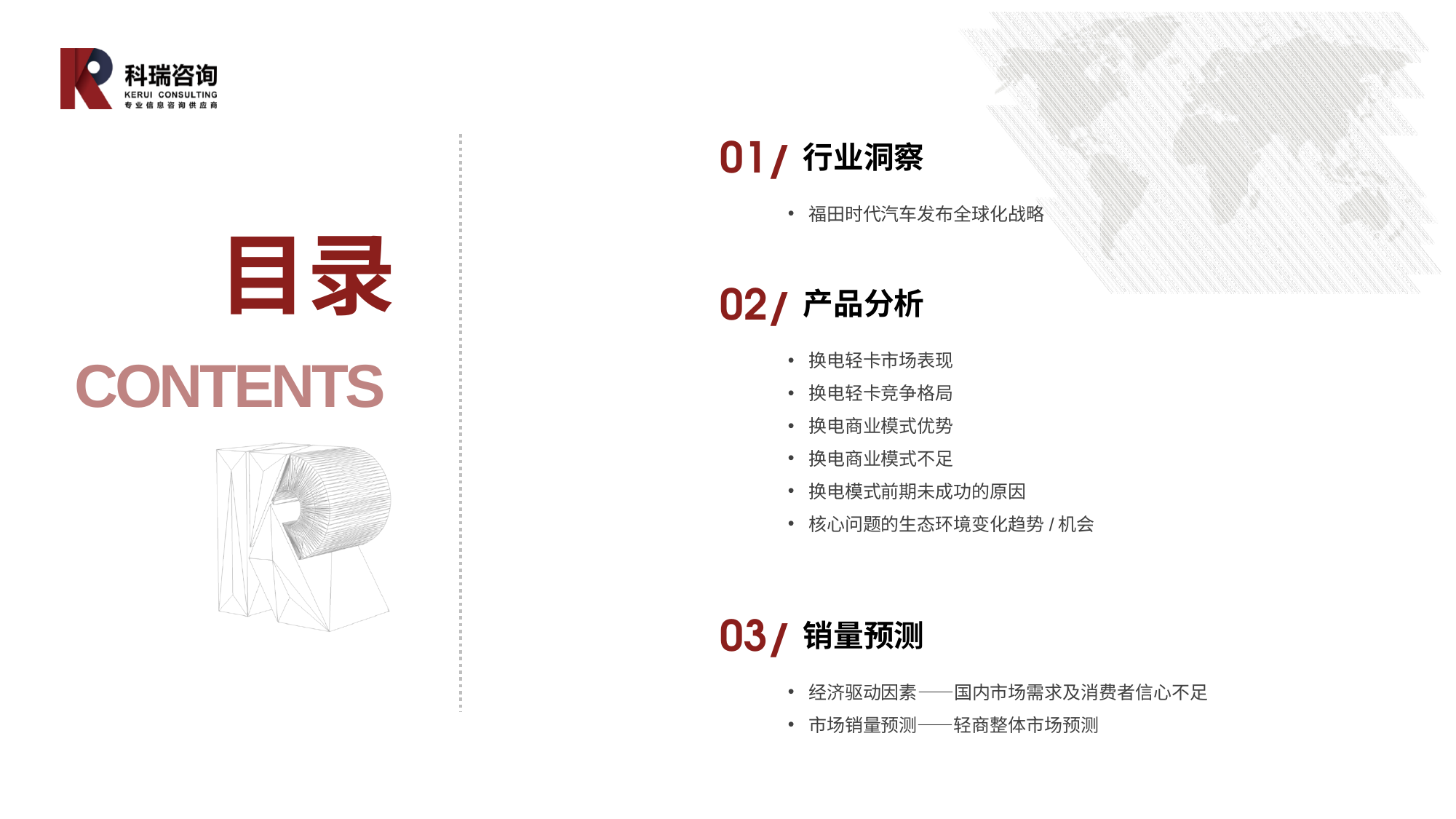

01/
行业洞察
福田时代汽车发布全球化战略
02/
产品分析
换电轻卡市场表现
换电轻卡竞争格局
换电商业模式优势
换电商业模式不足
换电模式前期未成功的原因
核心问题的生态环境变化趋势/机会
03/
销量预测
经济驱动因素——国内市场需求及消费者信心不足
市场销量预测——轻商整体市场预测